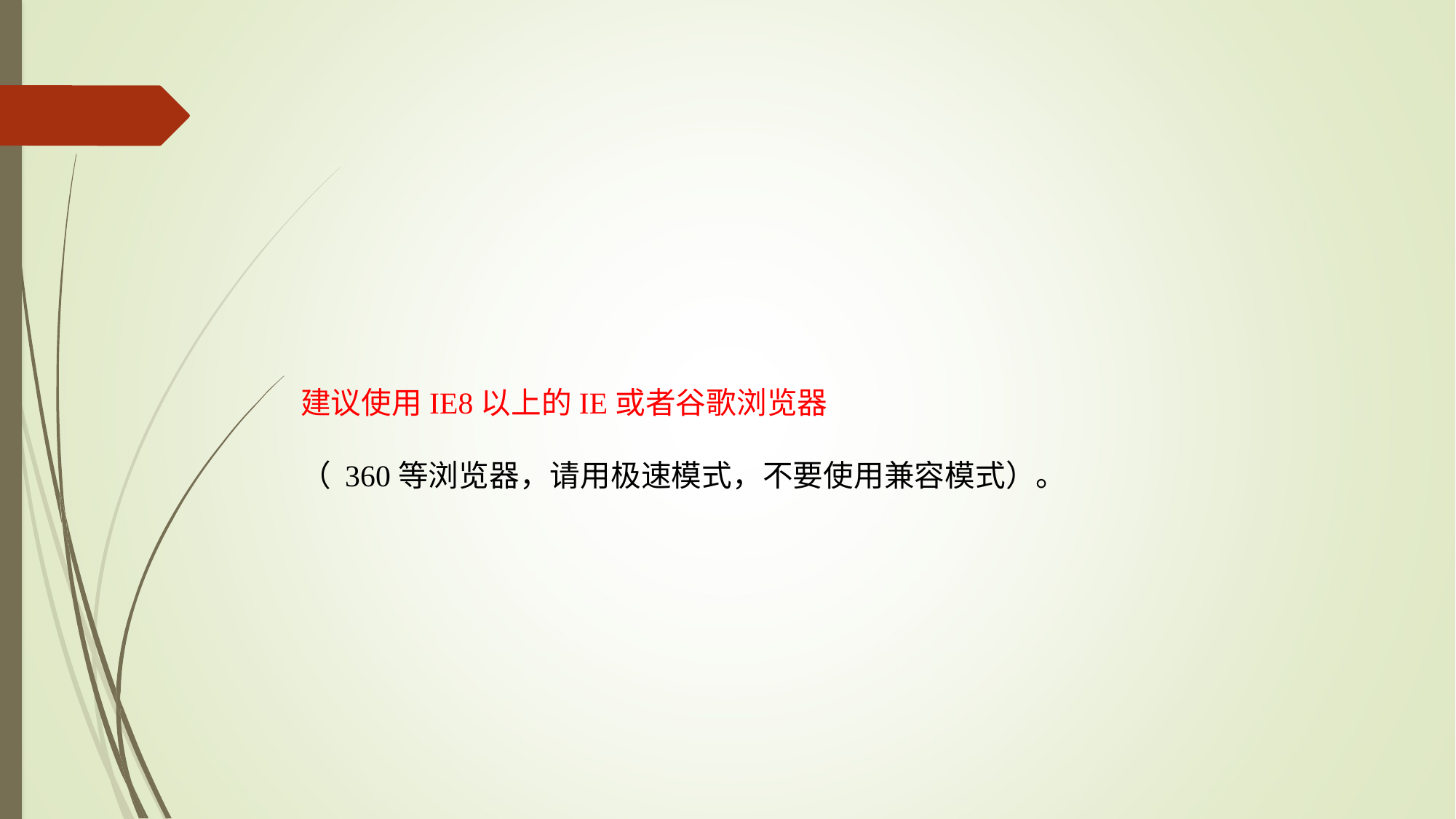

建议使用IE8以上的IE或者谷歌浏览器

（ 360等浏览器，请用极速模式，不要使用兼容模式）。